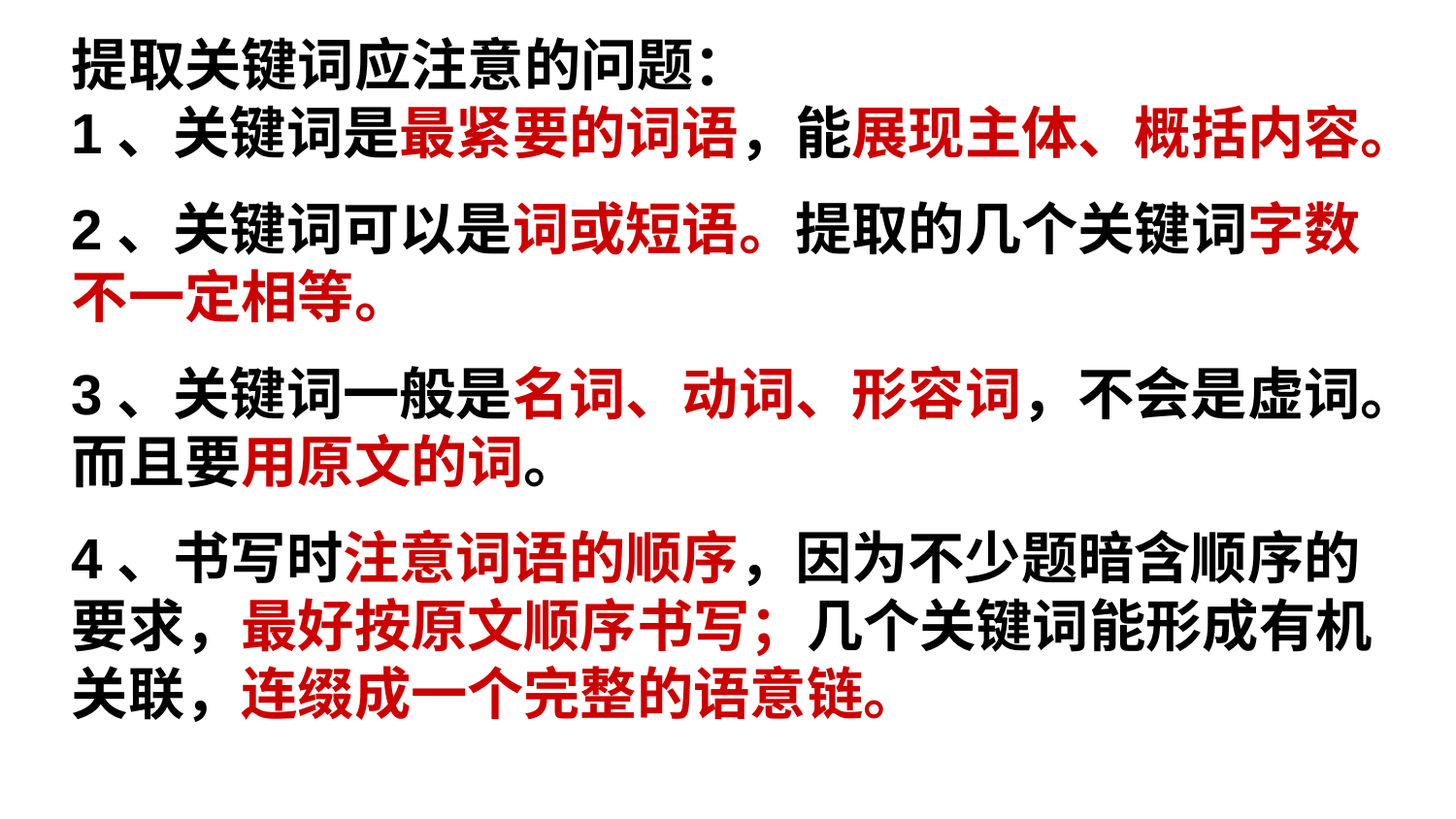

提取关键词应注意的问题：
1、关键词是最紧要的词语，能展现主体、概括内容。
2、关键词可以是词或短语。提取的几个关键词字数不一定相等。
3、关键词一般是名词、动词、形容词，不会是虚词。而且要用原文的词。
4、书写时注意词语的顺序，因为不少题暗含顺序的要求，最好按原文顺序书写；几个关键词能形成有机关联，连缀成一个完整的语意链。